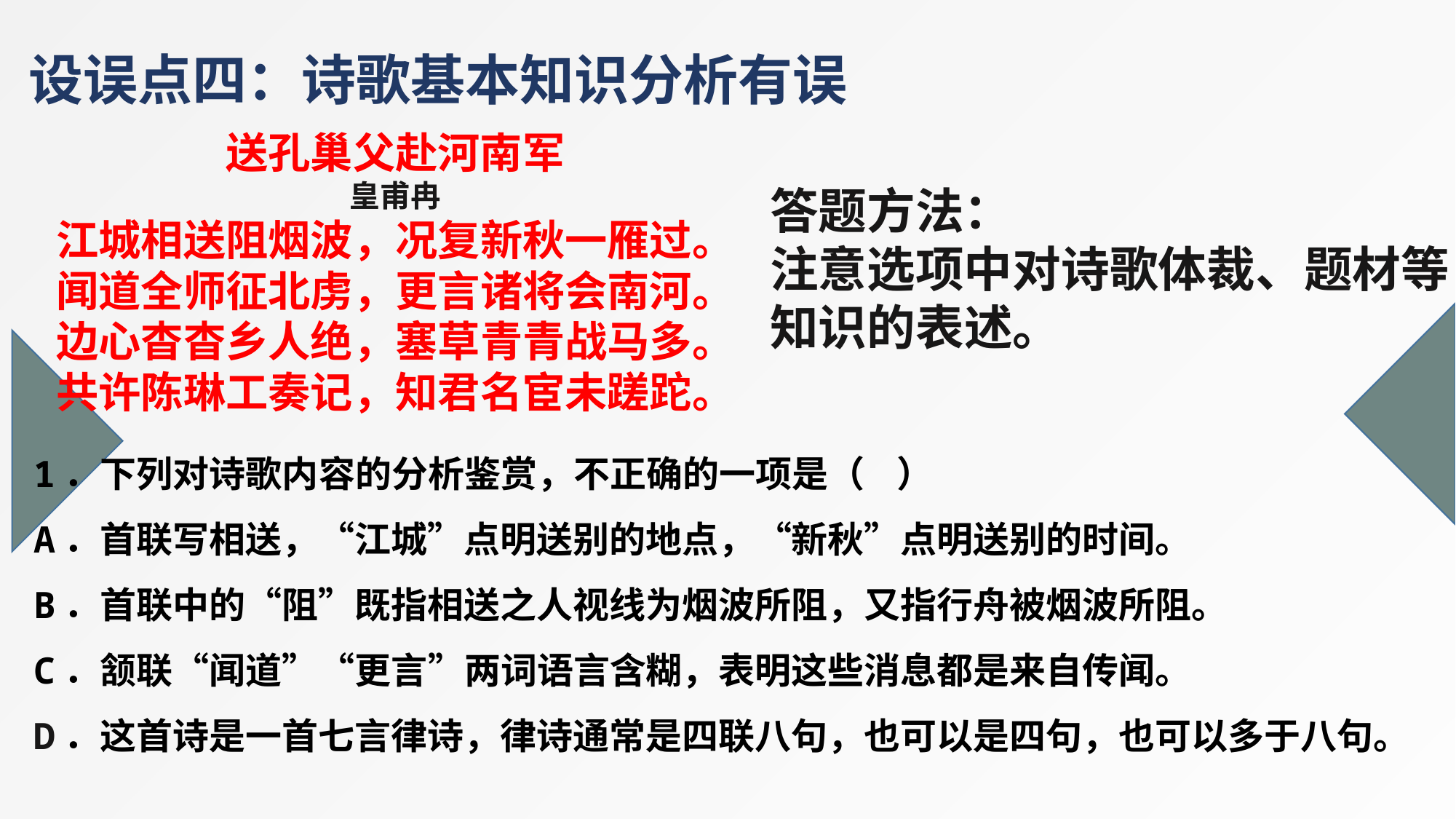

设误点四：诗歌基本知识分析有误
送孔巢父赴河南军
皇甫冉
江城相送阻烟波，况复新秋一雁过。
闻道全师征北虏，更言诸将会南河。
边心杳杳乡人绝，塞草青青战马多。
共许陈琳工奏记，知君名宦未蹉跎。
答题方法：
注意选项中对诗歌体裁、题材等知识的表述。

1．下列对诗歌内容的分析鉴赏，不正确的一项是（    ）
A．首联写相送，“江城”点明送别的地点，“新秋”点明送别的时间。
B．首联中的“阻”既指相送之人视线为烟波所阻，又指行舟被烟波所阻。
C．颔联“闻道”“更言”两词语言含糊，表明这些消息都是来自传闻。
D．这首诗是一首七言律诗，律诗通常是四联八句，也可以是四句，也可以多于八句。